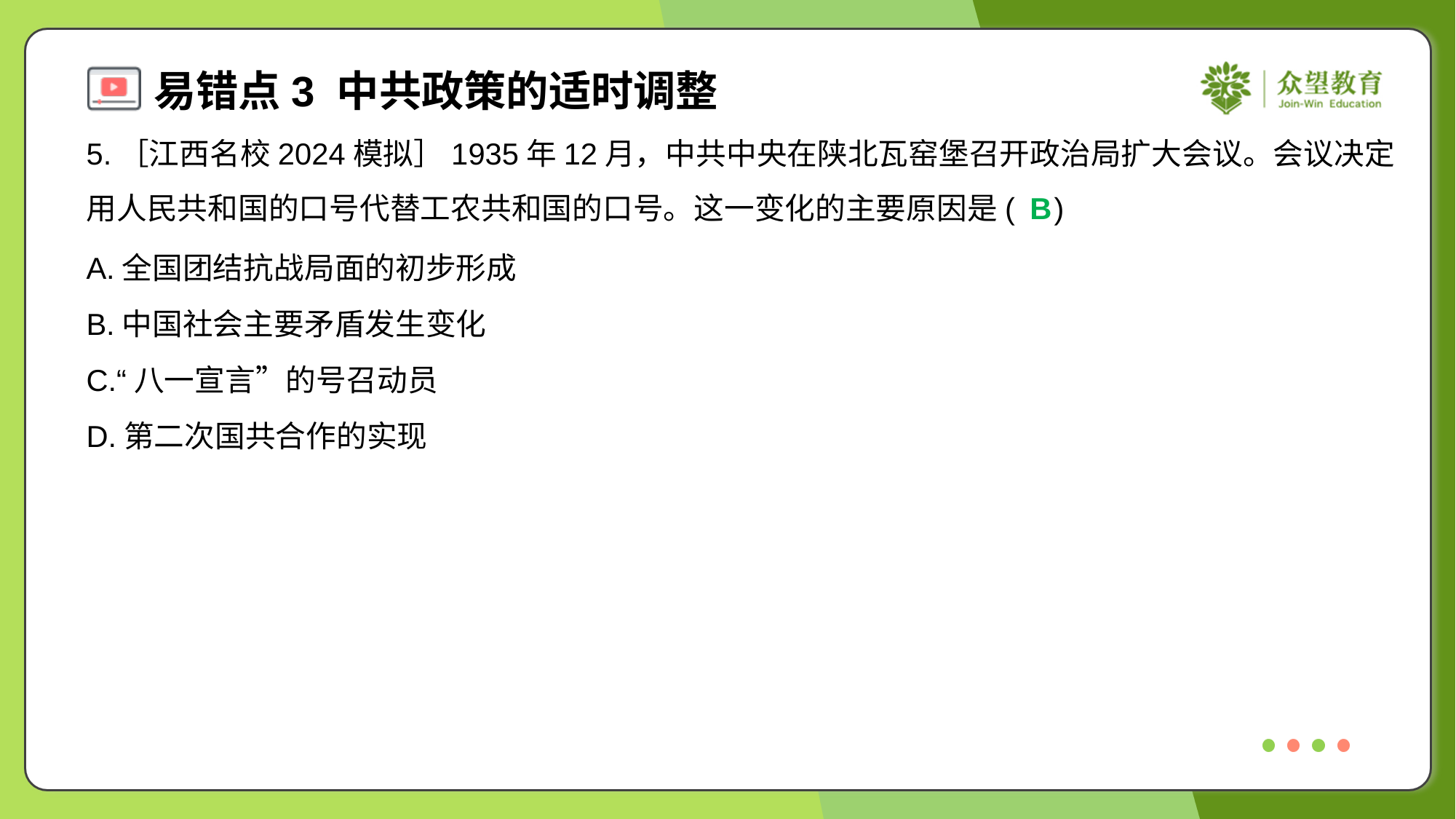

5.［江西名校2024模拟］1935年12月，中共中央在陕北瓦窑堡召开政治局扩大会议。会议决定
用人民共和国的口号代替工农共和国的口号。这一变化的主要原因是(     )
B
A.全国团结抗战局面的初步形成
B.中国社会主要矛盾发生变化
C.“八一宣言”的号召动员
D.第二次国共合作的实现